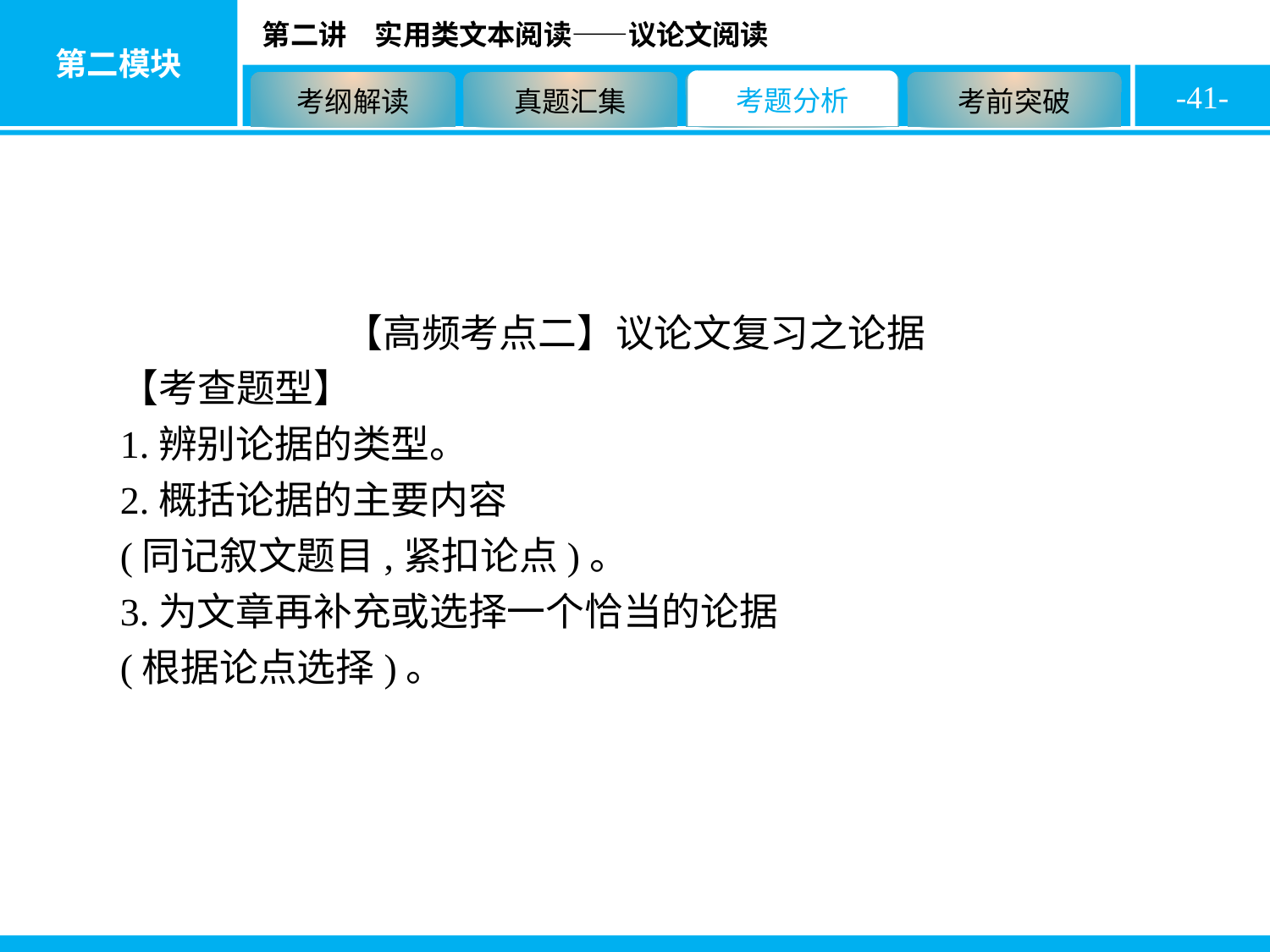

-41-
【高频考点二】议论文复习之论据
【考查题型】
1.辨别论据的类型。
2.概括论据的主要内容
(同记叙文题目,紧扣论点)。
3.为文章再补充或选择一个恰当的论据
(根据论点选择)。